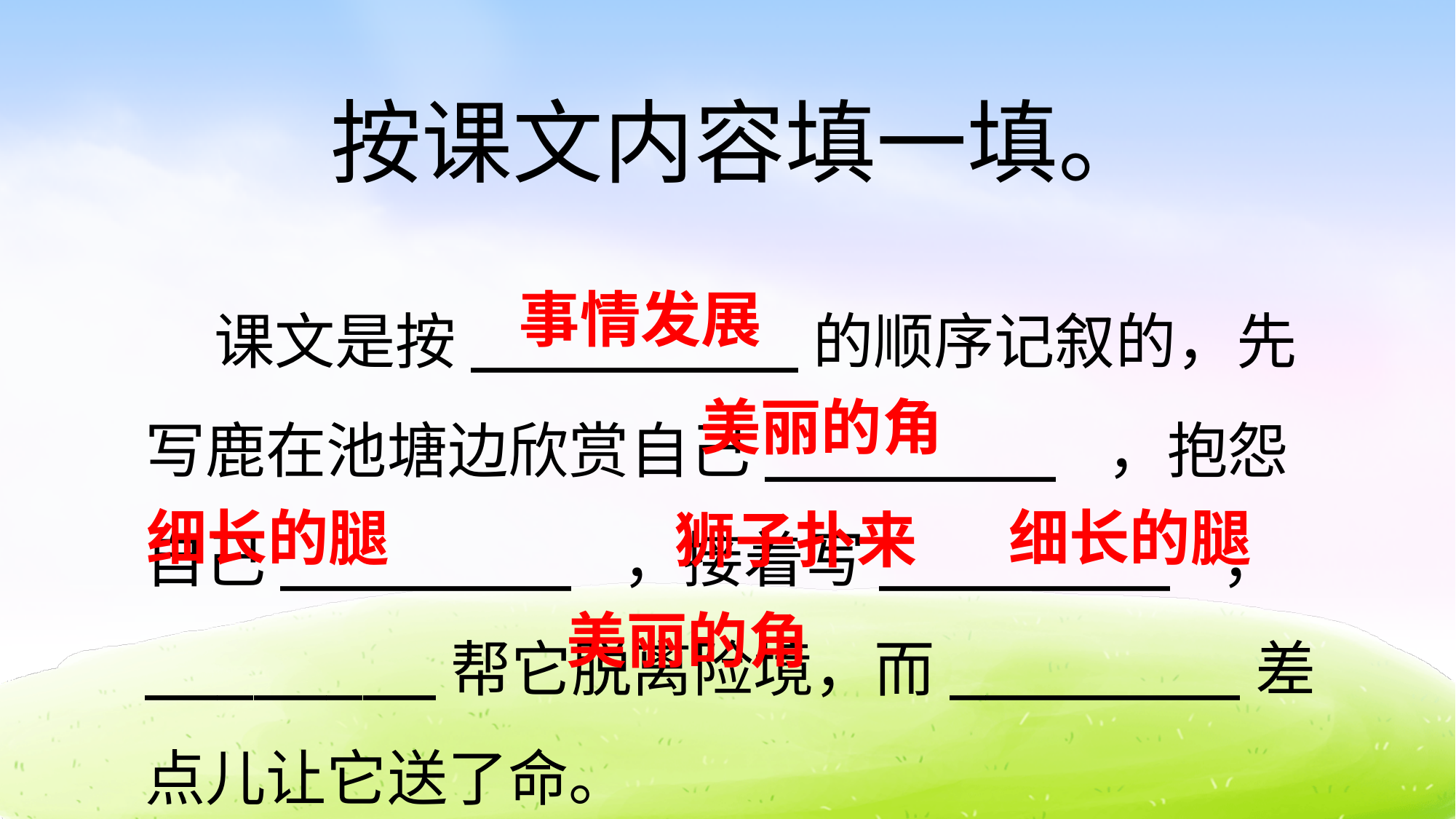

按课文内容填一填。
    课文是按_________的顺序记叙的，先写鹿在池塘边欣赏自己________ ，抱怨自己________ ，接着写________ ， ________帮它脱离险境，而________差点儿让它送了命。
事情发展
美丽的角
细长的腿
细长的腿
狮子扑来
美丽的角